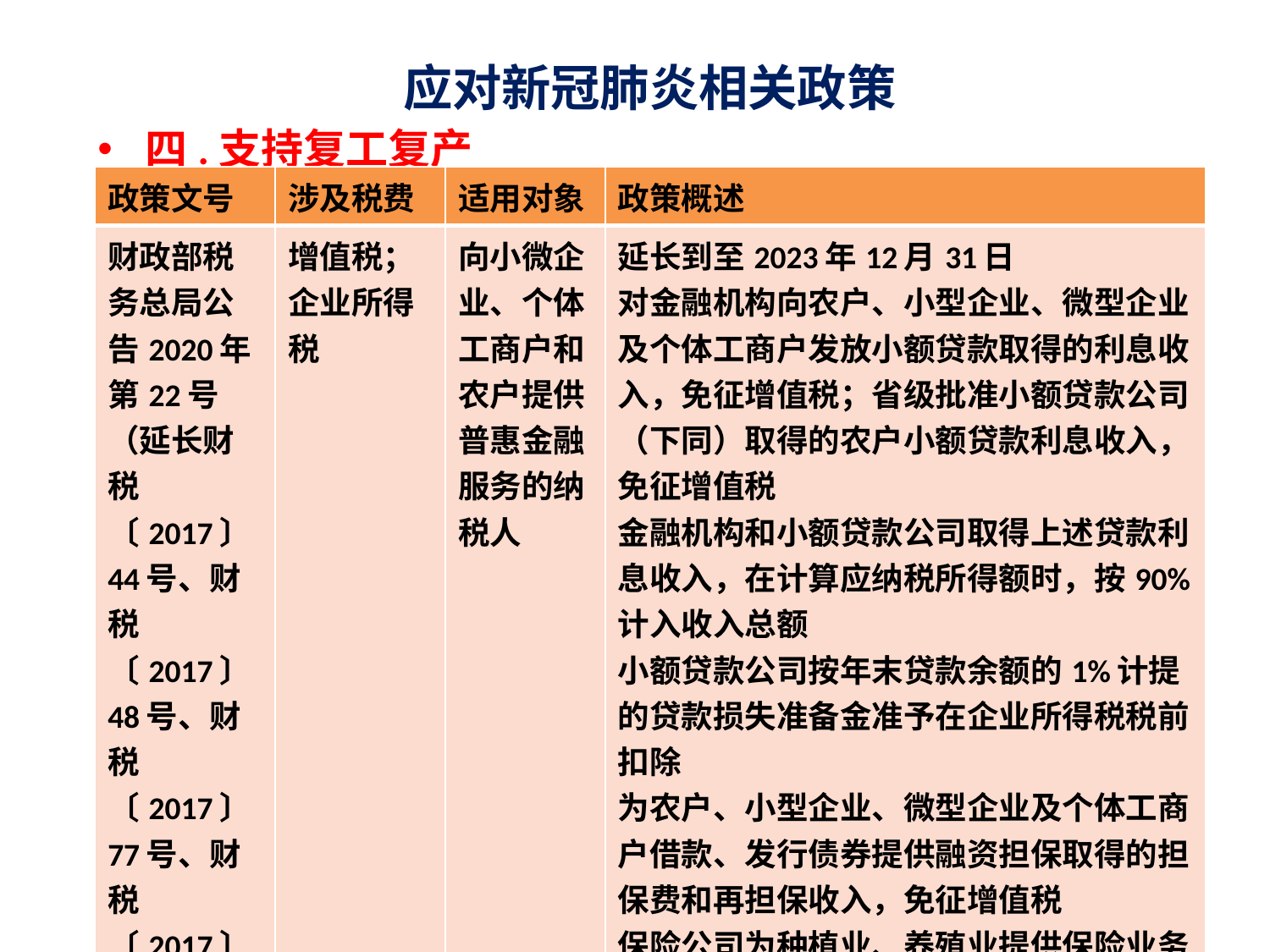

# 应对新冠肺炎相关政策
四.支持复工复产

| 政策文号 | 涉及税费 | 适用对象 | 政策概述 |
| --- | --- | --- | --- |
| 财政部税务总局公告2020年第22号（延长财税〔2017〕44号、财税〔2017〕48号、财税〔2017〕77号、财税〔2017〕90号、财税〔2018〕91号） | 增值税；企业所得税 | 向小微企业、个体工商户和农户提供普惠金融服务的纳税人 | 延长到至2023年12月31日 对金融机构向农户、小型企业、微型企业及个体工商户发放小额贷款取得的利息收入，免征增值税；省级批准小额贷款公司（下同）取得的农户小额贷款利息收入，免征增值税 金融机构和小额贷款公司取得上述贷款利息收入，在计算应纳税所得额时，按90%计入收入总额 小额贷款公司按年末贷款余额的1%计提的贷款损失准备金准予在企业所得税税前扣除 为农户、小型企业、微型企业及个体工商户借款、发行债券提供融资担保取得的担保费和再担保收入，免征增值税 保险公司为种植业、养殖业提供保险业务取得的保费收入，在计算应纳税所得额时，按90%计入收入总额 |